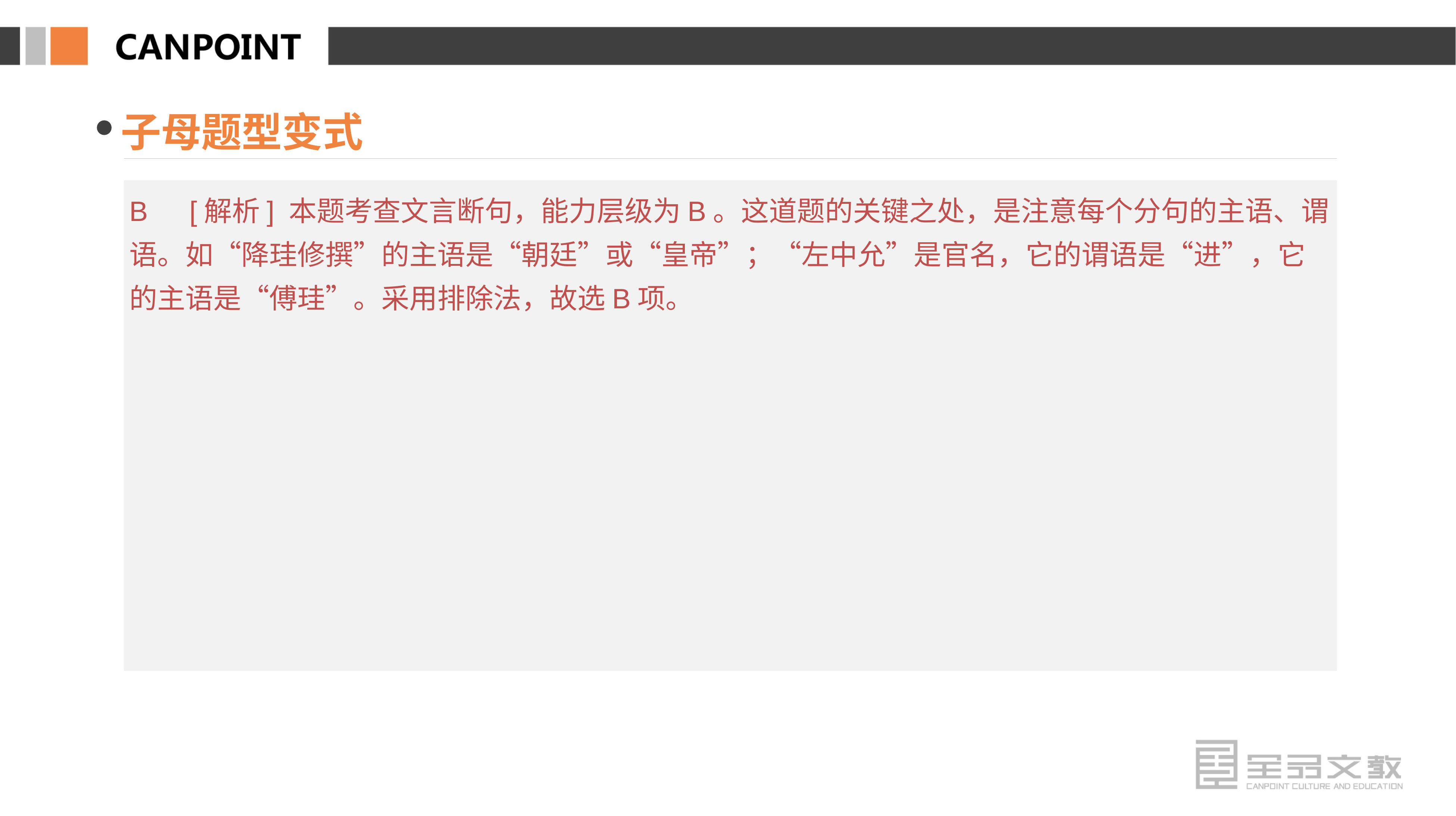

子母题型变式

B　[解析] 本题考查文言断句，能力层级为B。这道题的关键之处，是注意每个分句的主语、谓语。如“降珪修撰”的主语是“朝廷”或“皇帝”；“左中允”是官名，它的谓语是“进”，它的主语是“傅珪”。采用排除法，故选B项。